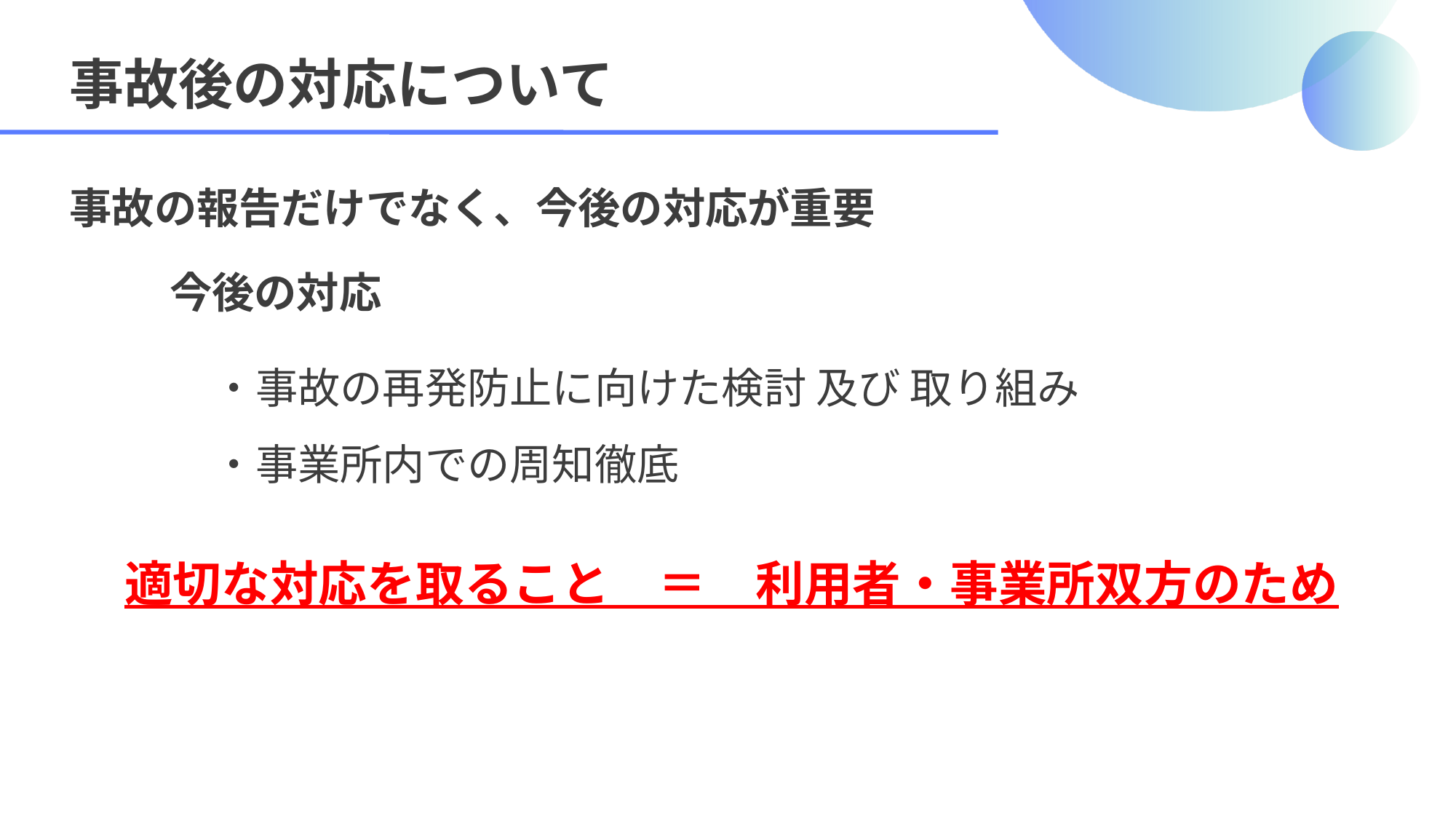

事故後の対応について

事故の報告だけでなく、今後の対応が重要
今後の対応
・事故の再発防止に向けた検討 及び 取り組み
・事業所内での周知徹底
適切な対応を取ること　＝　利用者・事業所双方のため